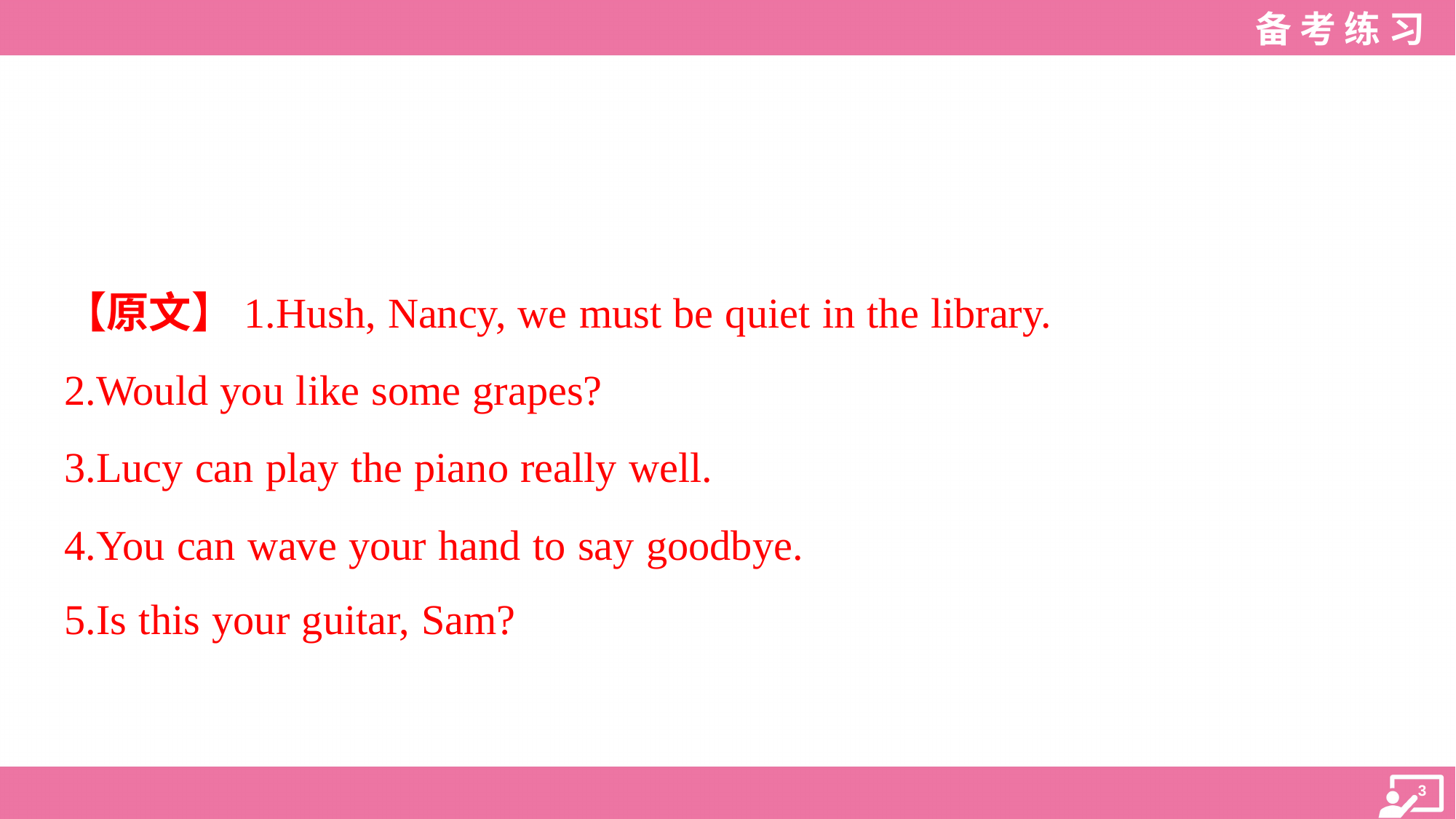

【原文】1.Hush, Nancy, we must be quiet in the library.
2.Would you like some grapes?
3.Lucy can play the piano really well.
4.You can wave your hand to say goodbye.
5.Is this your guitar, Sam?